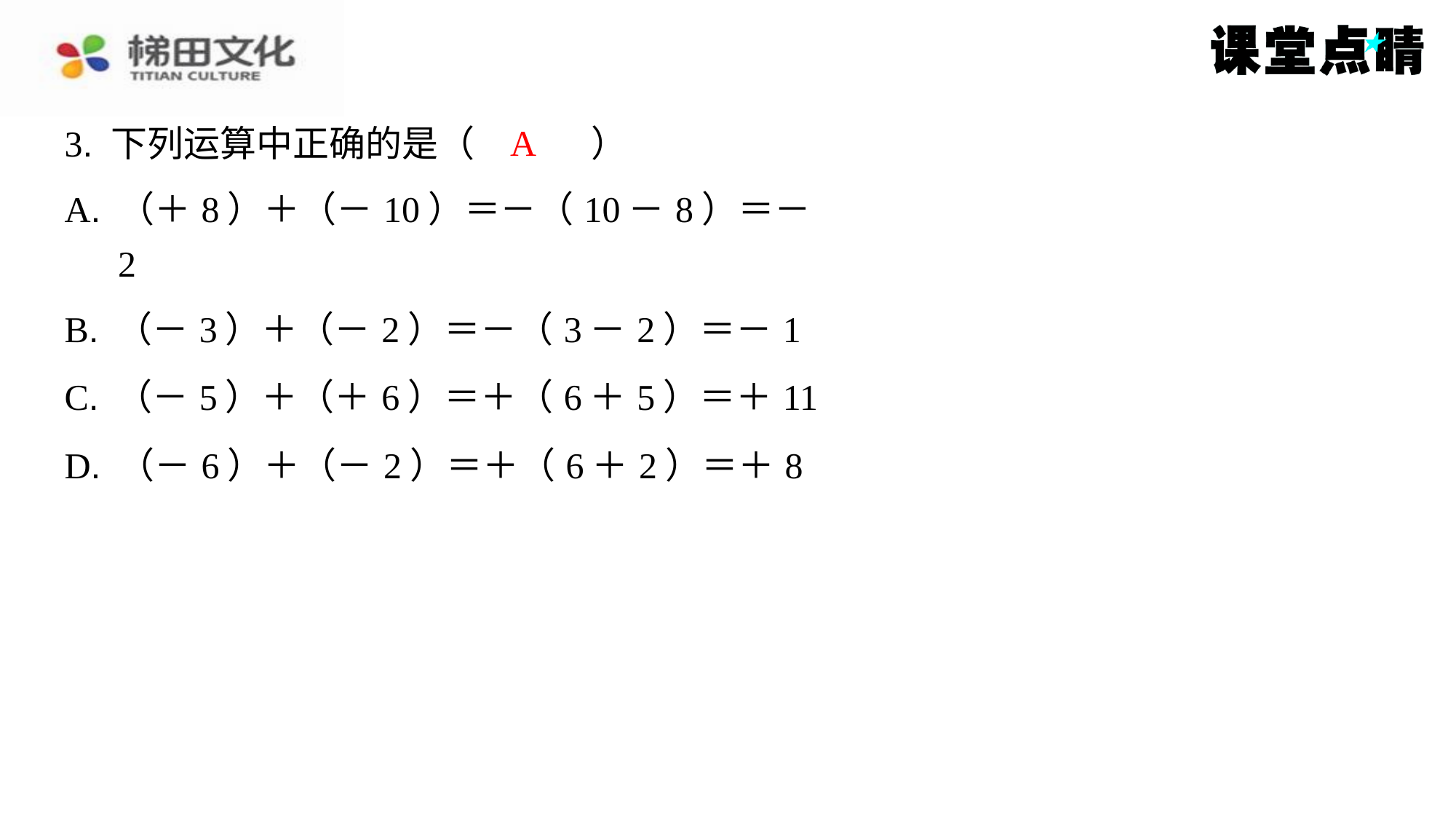

A
3. 下列运算中正确的是（　A　）
| A. （＋8）＋（－10）＝－（10－8）＝－2 |
| --- |
| B. （－3）＋（－2）＝－（3－2）＝－1 |
| C. （－5）＋（＋6）＝＋（6＋5）＝＋11 |
| D. （－6）＋（－2）＝＋（6＋2）＝＋8 |